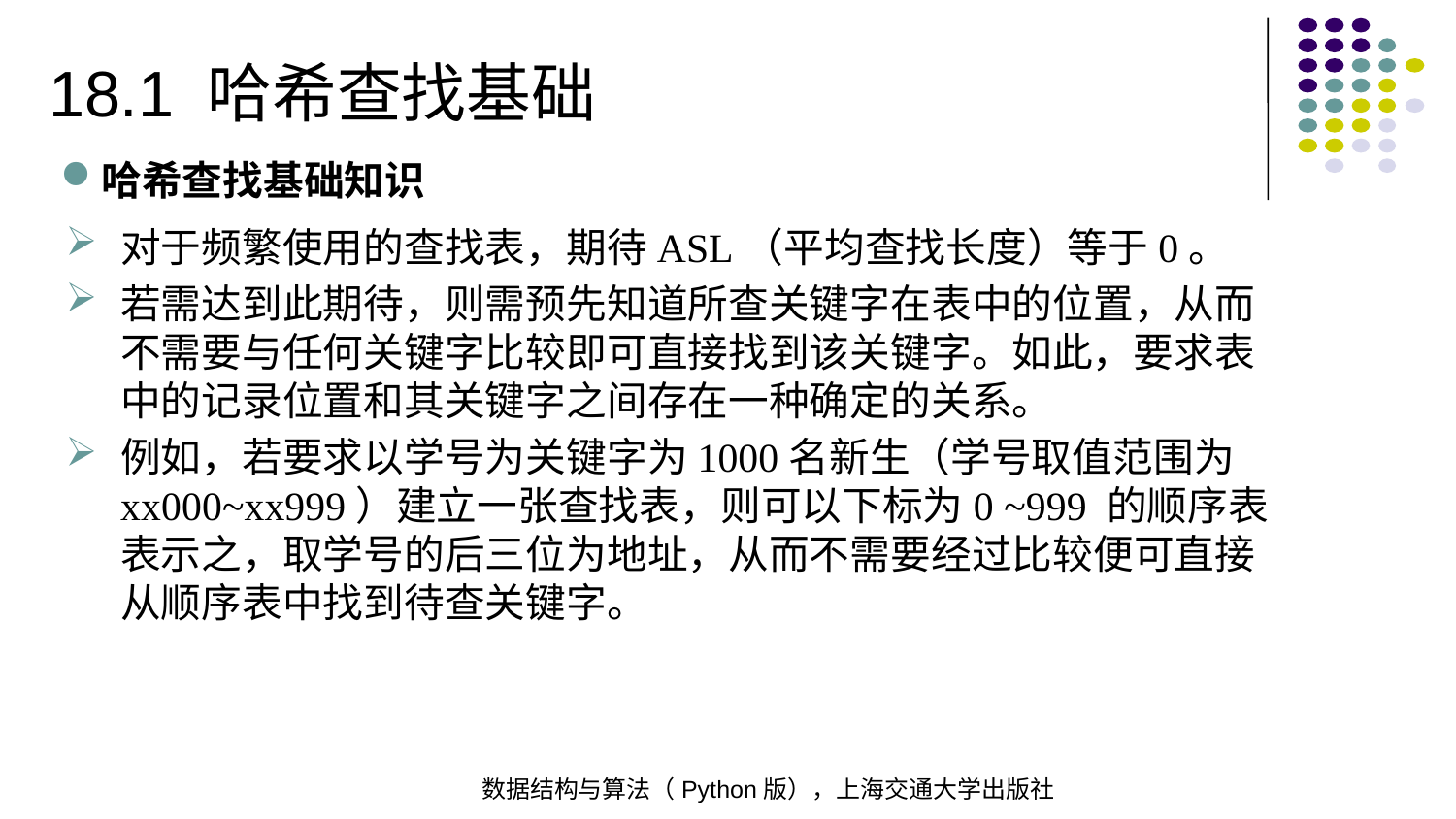

18.1 哈希查找基础
哈希查找基础知识
对于频繁使用的查找表，期待ASL（平均查找长度）等于0。
若需达到此期待，则需预先知道所查关键字在表中的位置，从而不需要与任何关键字比较即可直接找到该关键字。如此，要求表中的记录位置和其关键字之间存在一种确定的关系。
例如，若要求以学号为关键字为1000名新生（学号取值范围为xx000~xx999）建立一张查找表，则可以下标为0 ~999 的顺序表表示之，取学号的后三位为地址，从而不需要经过比较便可直接从顺序表中找到待查关键字。